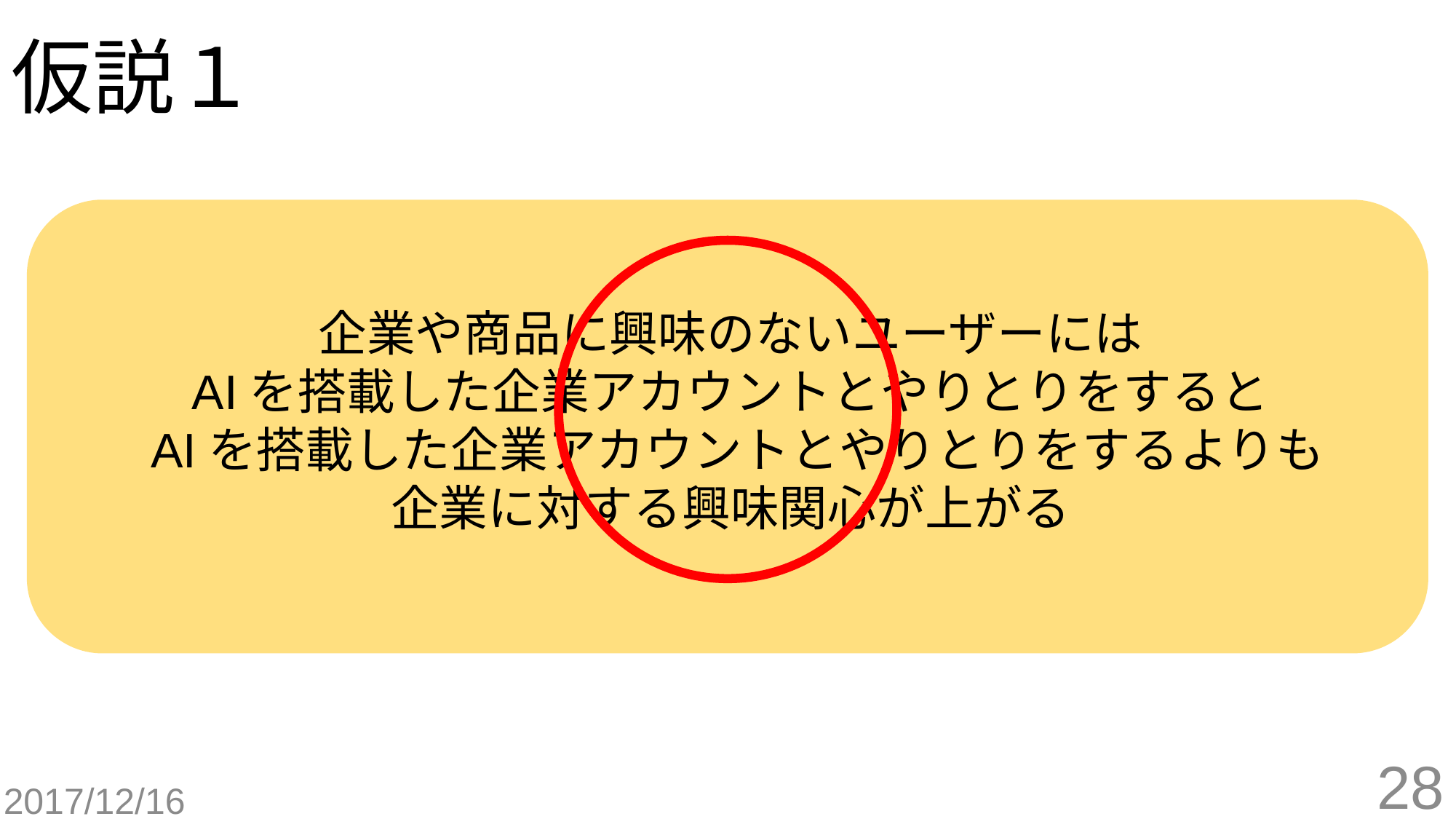

# 仮説１

企業や商品に興味のないユーザーには
AIを搭載した企業アカウントとやりとりをすると
 AIを搭載した企業アカウントとやりとりをするよりも
企業に対する興味関心が上がる
28
2017/12/16